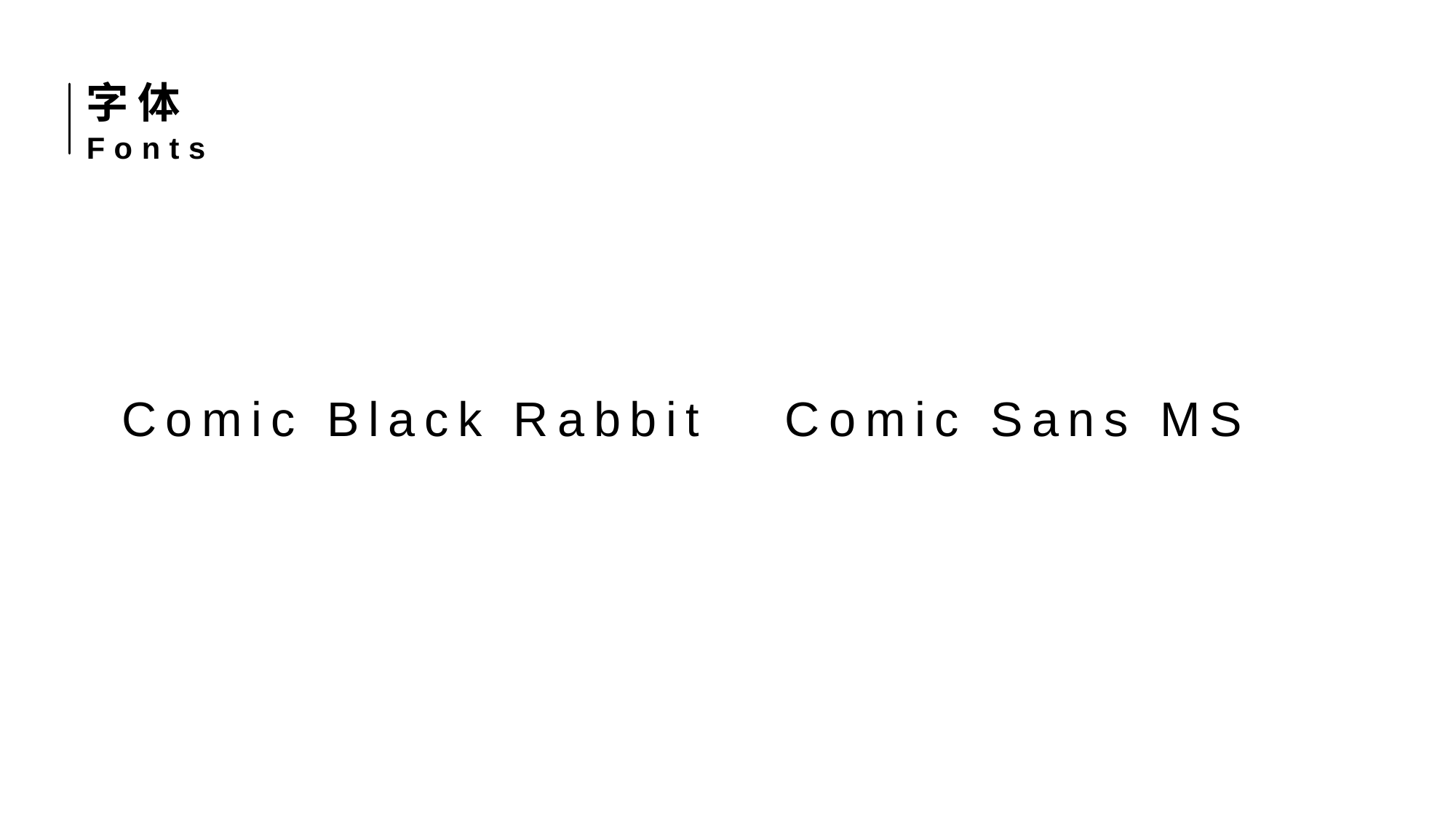

字体
Fonts
Comic Black Rabbit
Comic Sans MS